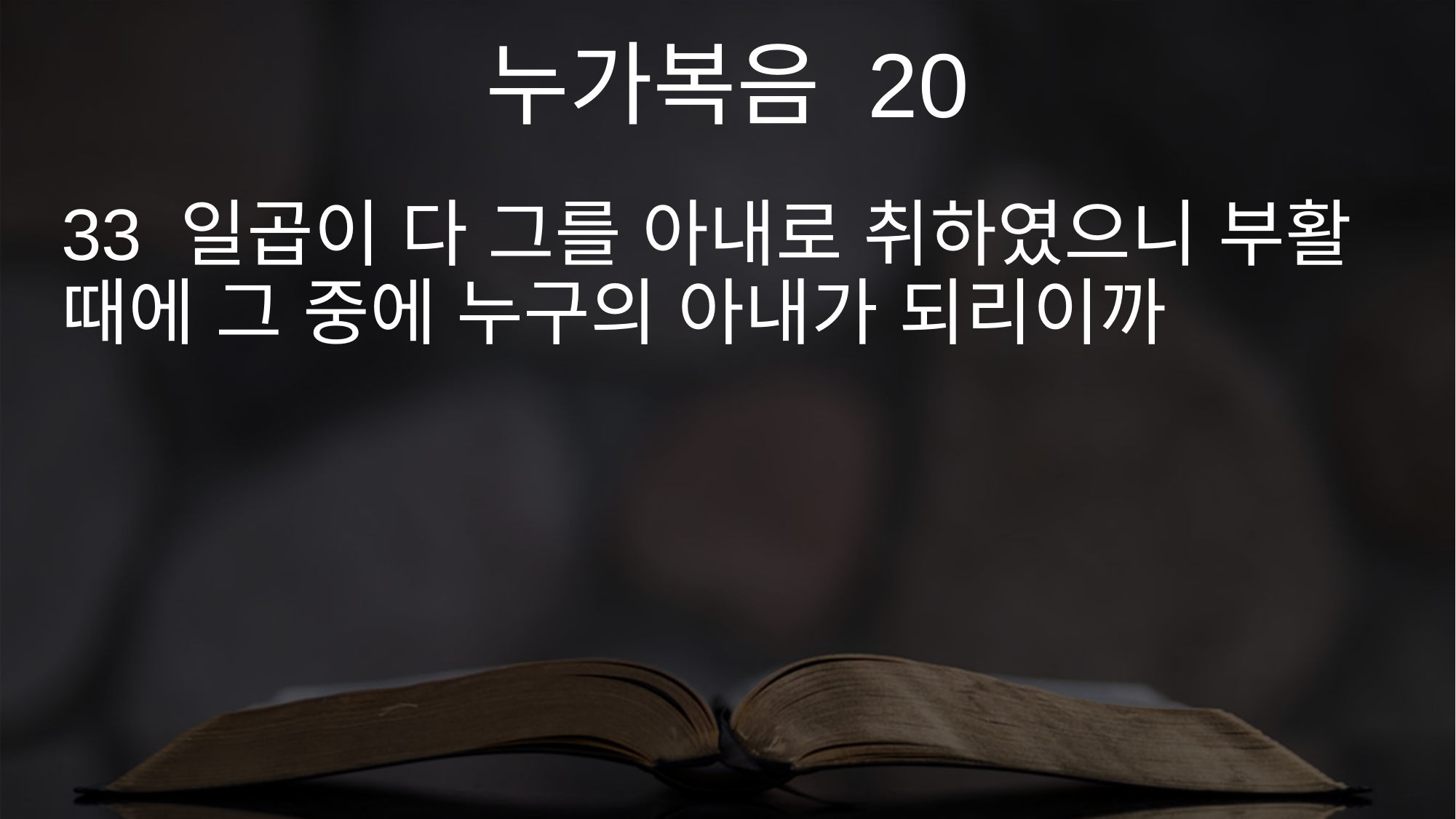

누가복음 20
33 일곱이 다 그를 아내로 취하였으니 부활 때에 그 중에 누구의 아내가 되리이까